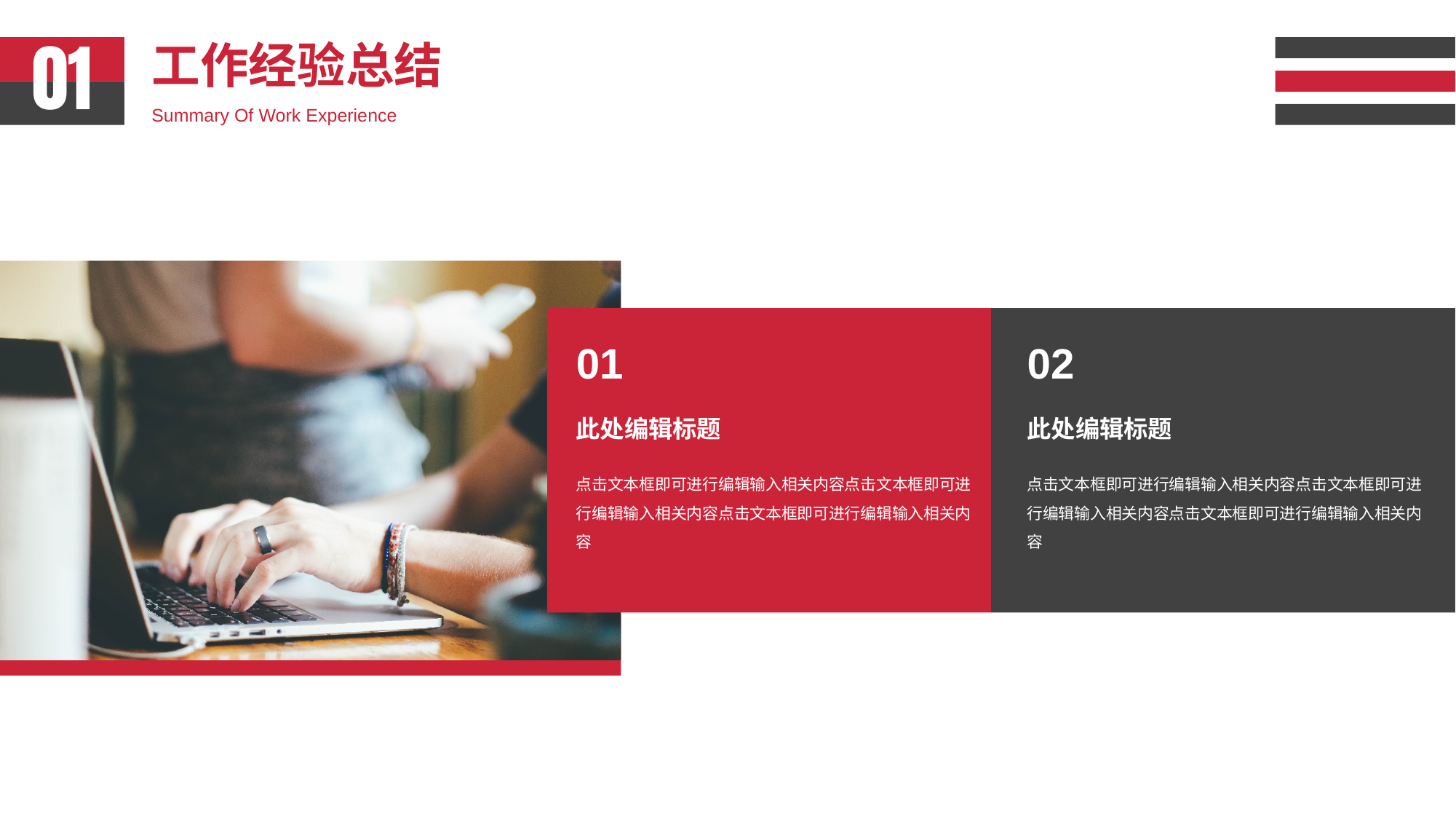

工作经验总结
01

Summary Of Work Experience

01
02
此处编辑标题
此处编辑标题
点击文本框即可进行编辑输入相关内容点击文本框即可进行编辑输入相关内容点击文本框即可进行编辑输入相关内容
点击文本框即可进行编辑输入相关内容点击文本框即可进行编辑输入相关内容点击文本框即可进行编辑输入相关内容